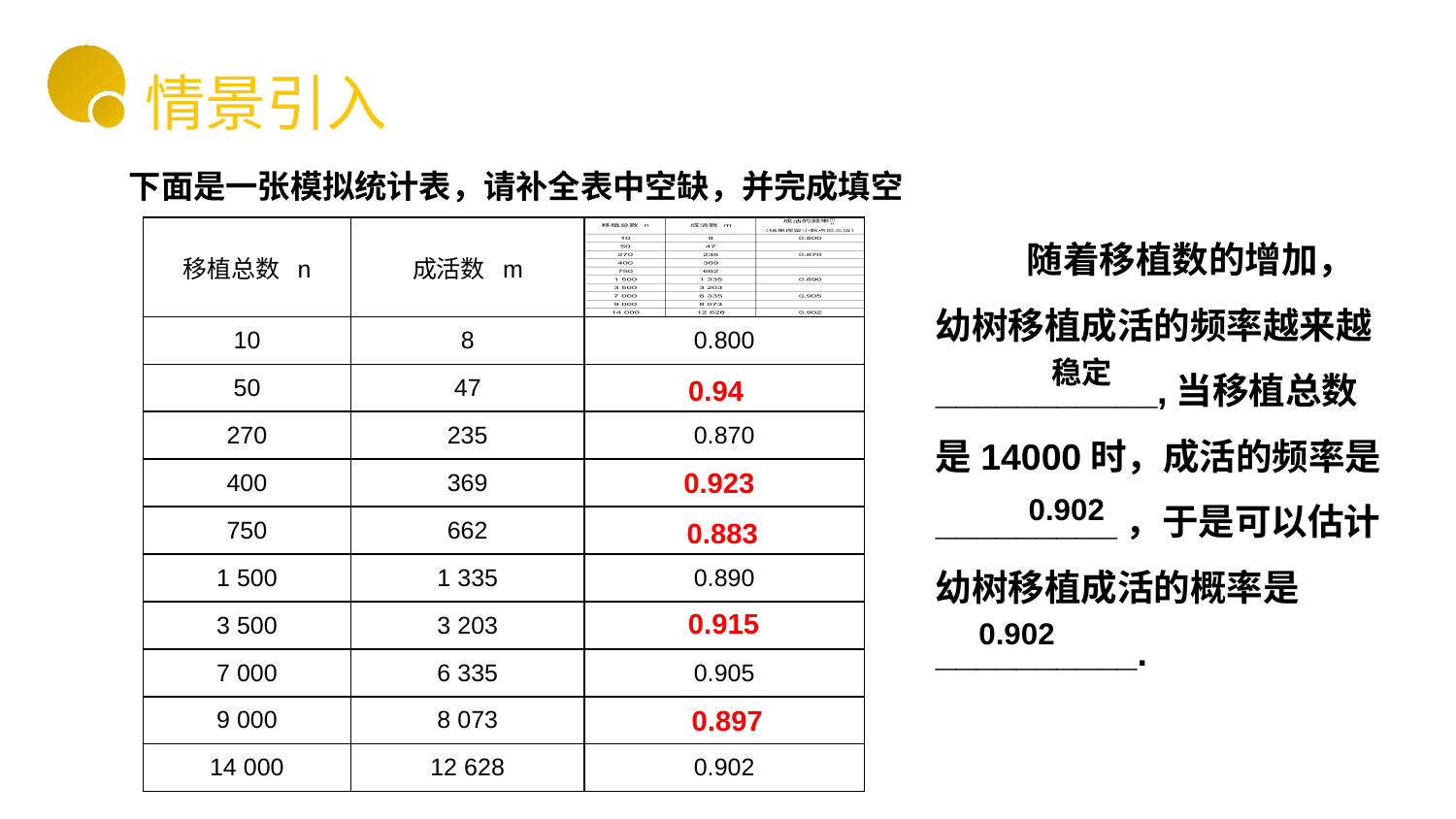

情景引入
下面是一张模拟统计表，请补全表中空缺，并完成填空
          随着移植数的增加，幼树移植成活的频率越来越___________,当移植总数是14000时，成活的频率是_________，于是可以估计幼树移植成活的概率是__________.
| 移植总数 n | 成活数 m |  |
| --- | --- | --- |
| 10 | 8 | 0.800 |
| 50 | 47 |  |
| 270 | 235 | 0.870 |
| 400 | 369 |  |
| 750 | 662 |  |
| 1 500 | 1 335 | 0.890 |
| 3 500 | 3 203 |  |
| 7 000 | 6 335 | 0.905 |
| 9 000 | 8 073 |  |
| 14 000 | 12 628 | 0.902 |
稳定
0.94
0.923
0.902
0.883
0.915
0.902
0.897